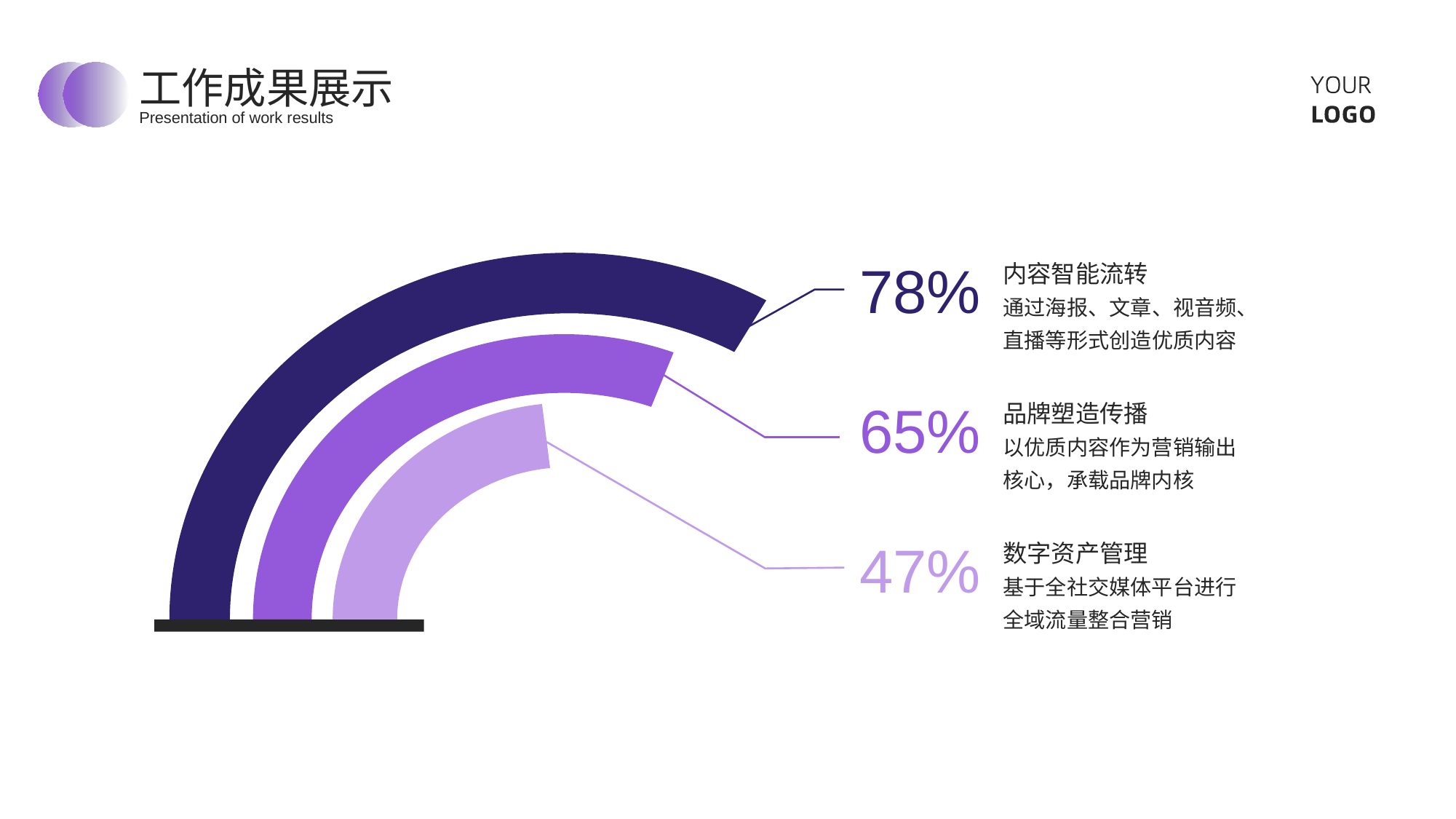

工作成果展示

Presentation of work results

78%
内容智能流转
通过海报、文章、视音频、直播等形式创造优质内容

65%
品牌塑造传播

以优质内容作为营销输出核心，承载品牌内核

47%
数字资产管理
基于全社交媒体平台进行全域流量整合营销